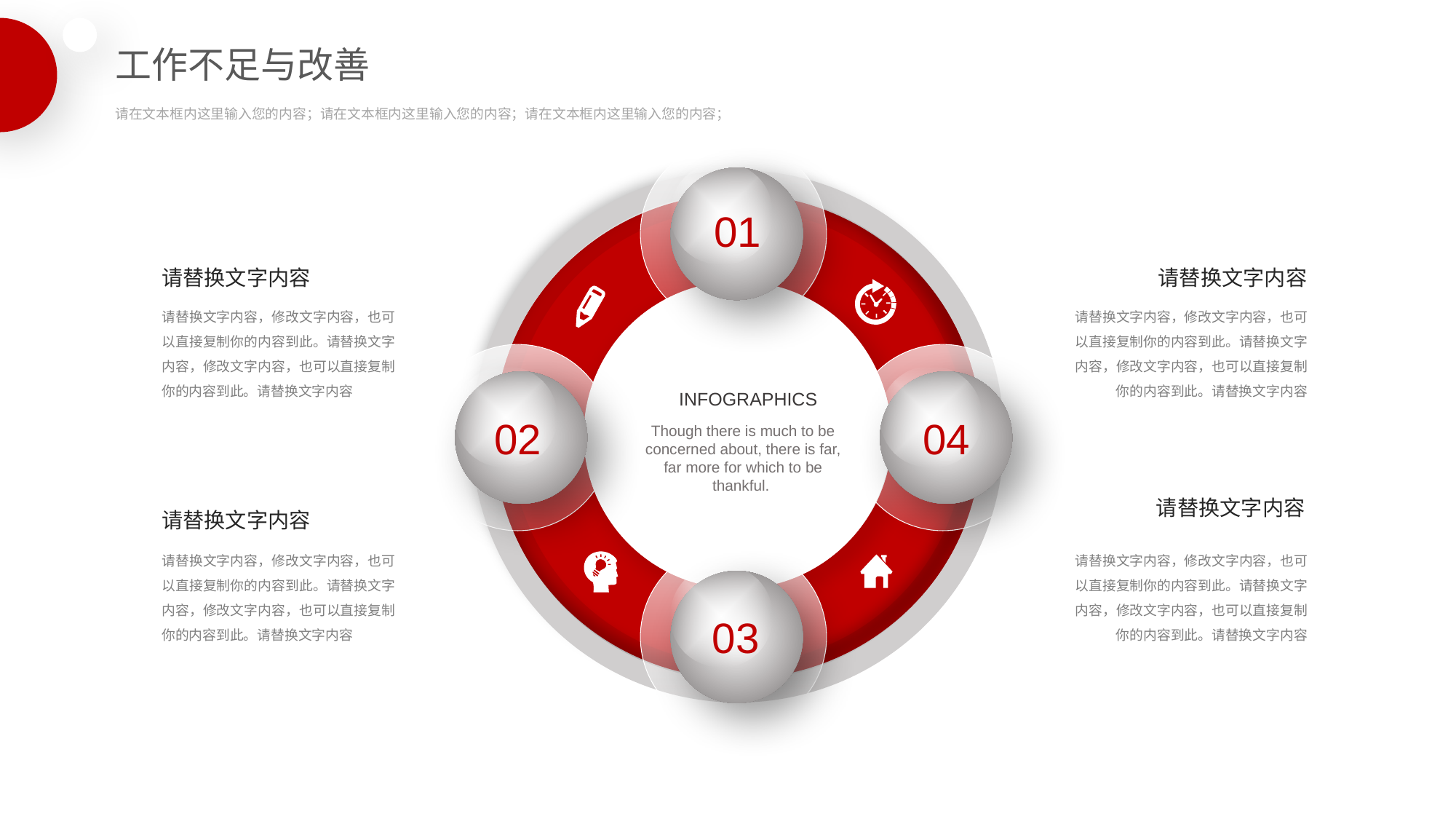

工作不足与改善
请在文本框内这里输入您的内容；请在文本框内这里输入您的内容；请在文本框内这里输入您的内容；

01

INFOGRAPHICS
02
04
Though there is much to be concerned about, there is far, far more for which to be thankful.

03
请替换文字内容
请替换文字内容
请替换文字内容，修改文字内容，也可以直接复制你的内容到此。请替换文字内容，修改文字内容，也可以直接复制你的内容到此。请替换文字内容
请替换文字内容，修改文字内容，也可以直接复制你的内容到此。请替换文字内容，修改文字内容，也可以直接复制你的内容到此。请替换文字内容
请替换文字内容
请替换文字内容
请替换文字内容，修改文字内容，也可以直接复制你的内容到此。请替换文字内容，修改文字内容，也可以直接复制你的内容到此。请替换文字内容
请替换文字内容，修改文字内容，也可以直接复制你的内容到此。请替换文字内容，修改文字内容，也可以直接复制你的内容到此。请替换文字内容